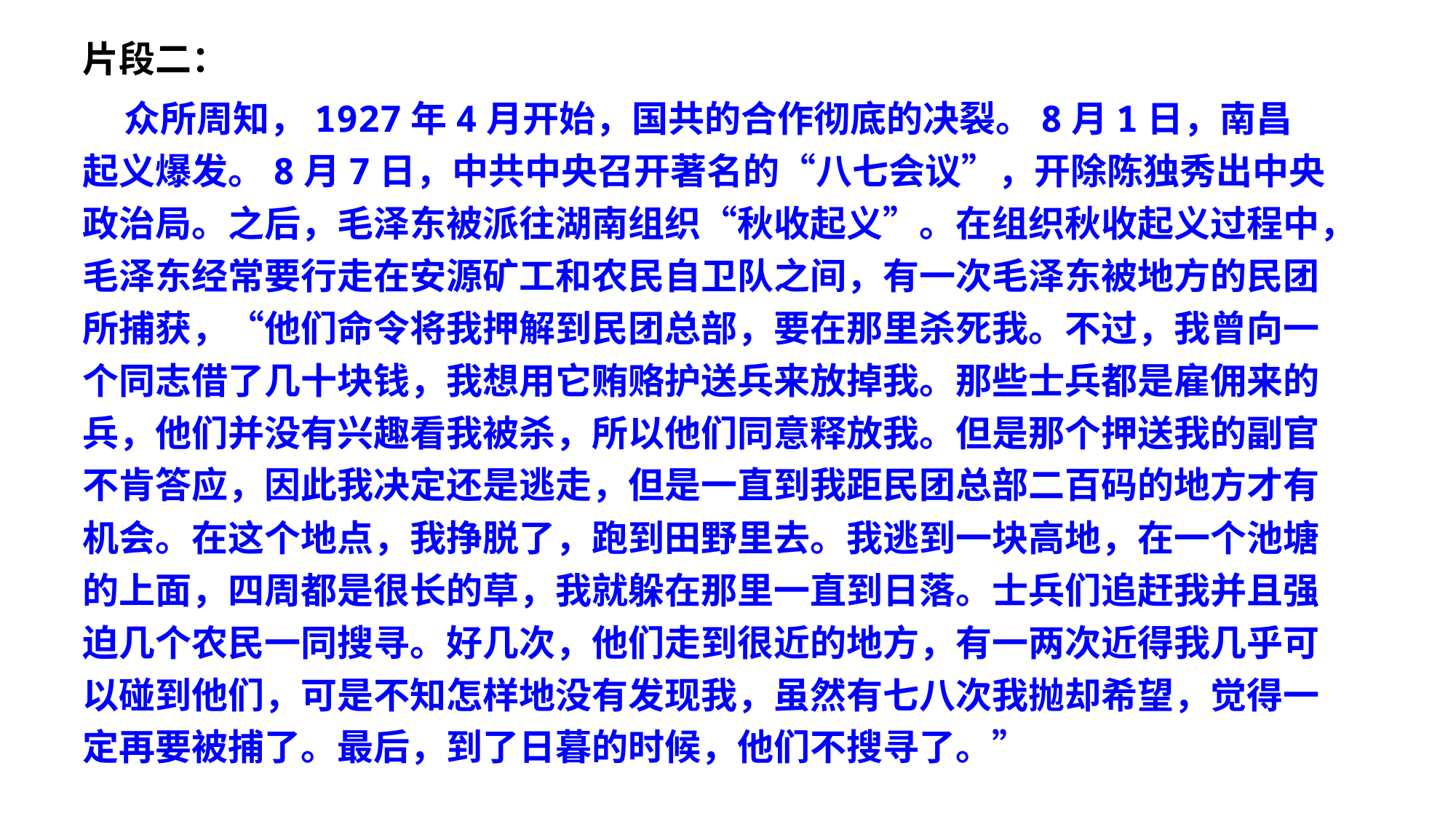

片段二：
    众所周知，1927年4月开始，国共的合作彻底的决裂。8月1日，南昌起义爆发。8月7日，中共中央召开著名的“八七会议”，开除陈独秀出中央政治局。之后，毛泽东被派往湖南组织“秋收起义”。在组织秋收起义过程中，毛泽东经常要行走在安源矿工和农民自卫队之间，有一次毛泽东被地方的民团所捕获，“他们命令将我押解到民团总部，要在那里杀死我。不过，我曾向一个同志借了几十块钱，我想用它贿赂护送兵来放掉我。那些士兵都是雇佣来的兵，他们并没有兴趣看我被杀，所以他们同意释放我。但是那个押送我的副官不肯答应，因此我决定还是逃走，但是一直到我距民团总部二百码的地方才有机会。在这个地点，我挣脱了，跑到田野里去。我逃到一块高地，在一个池塘的上面，四周都是很长的草，我就躲在那里一直到日落。士兵们追赶我并且强迫几个农民一同搜寻。好几次，他们走到很近的地方，有一两次近得我几乎可以碰到他们，可是不知怎样地没有发现我，虽然有七八次我抛却希望，觉得一定再要被捕了。最后，到了日暮的时候，他们不搜寻了。”